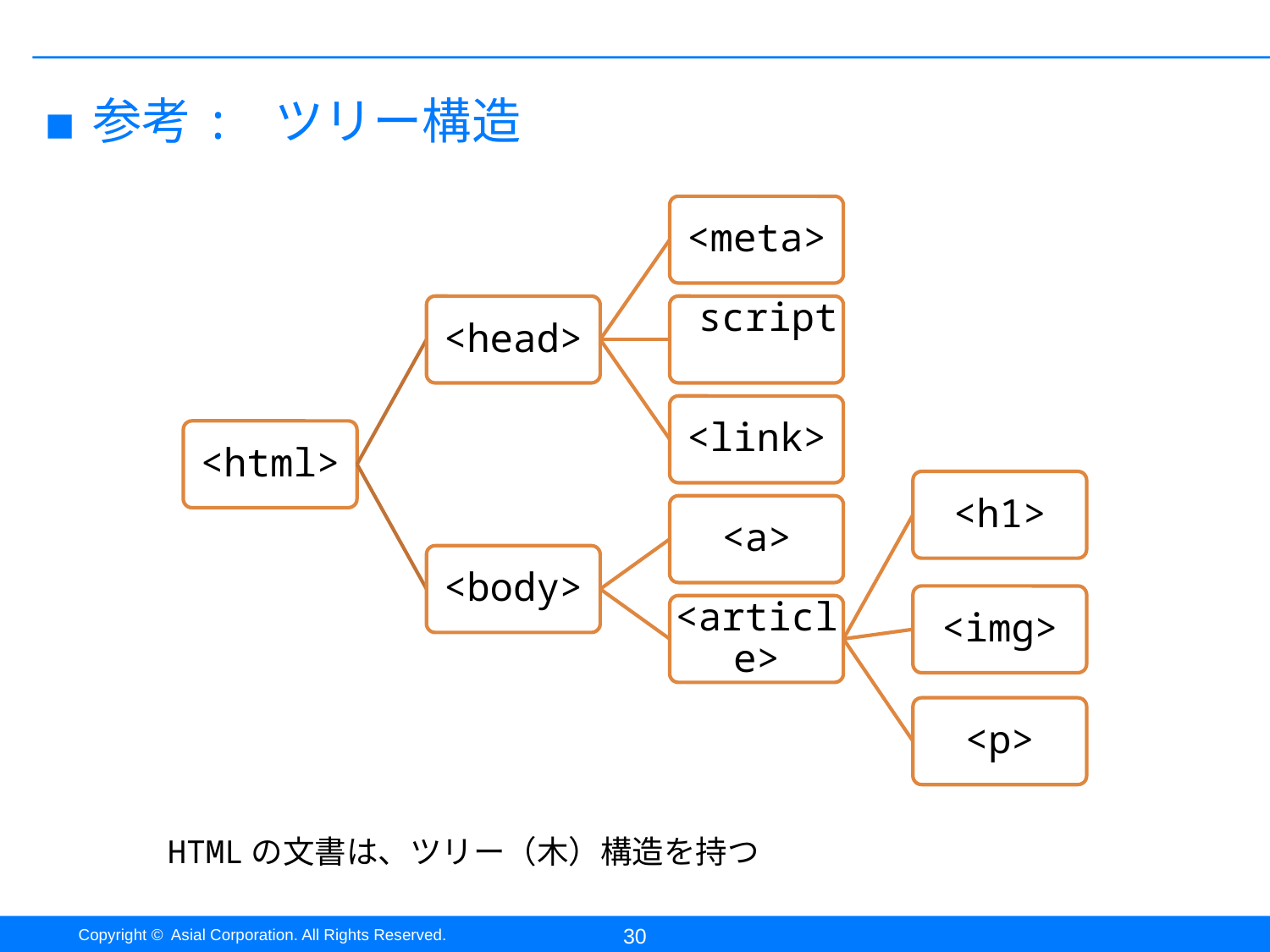

#

参考: ツリー構造

<meta>

<head>
<script>

<link>

<html>

<h1>

<a>

<body>

<img>

<article>

<p>
HTMLの文書は、ツリー（木）構造を持つ
30